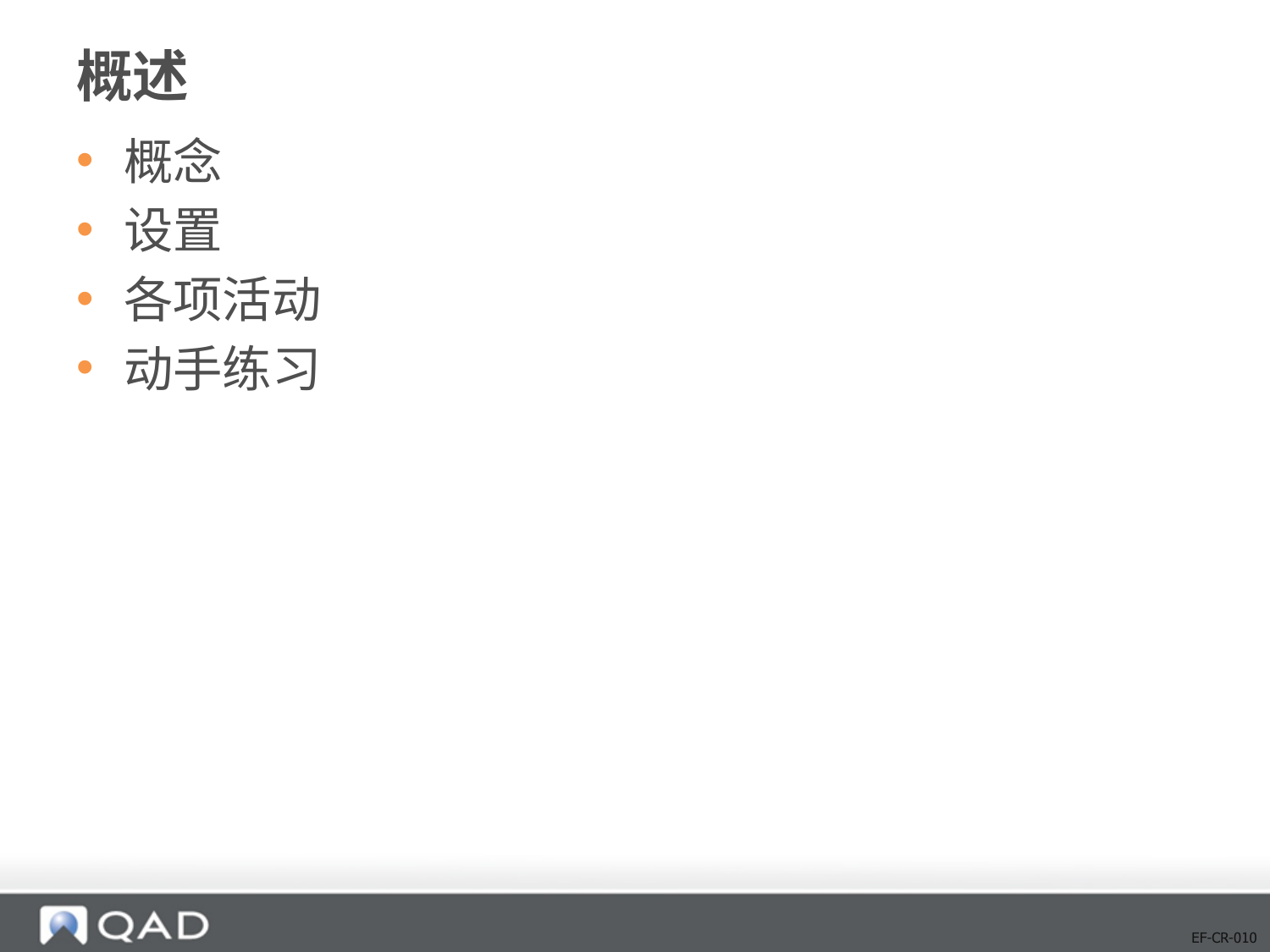

# 概述
概念
设置
各项活动
动手练习
EF-CR-010